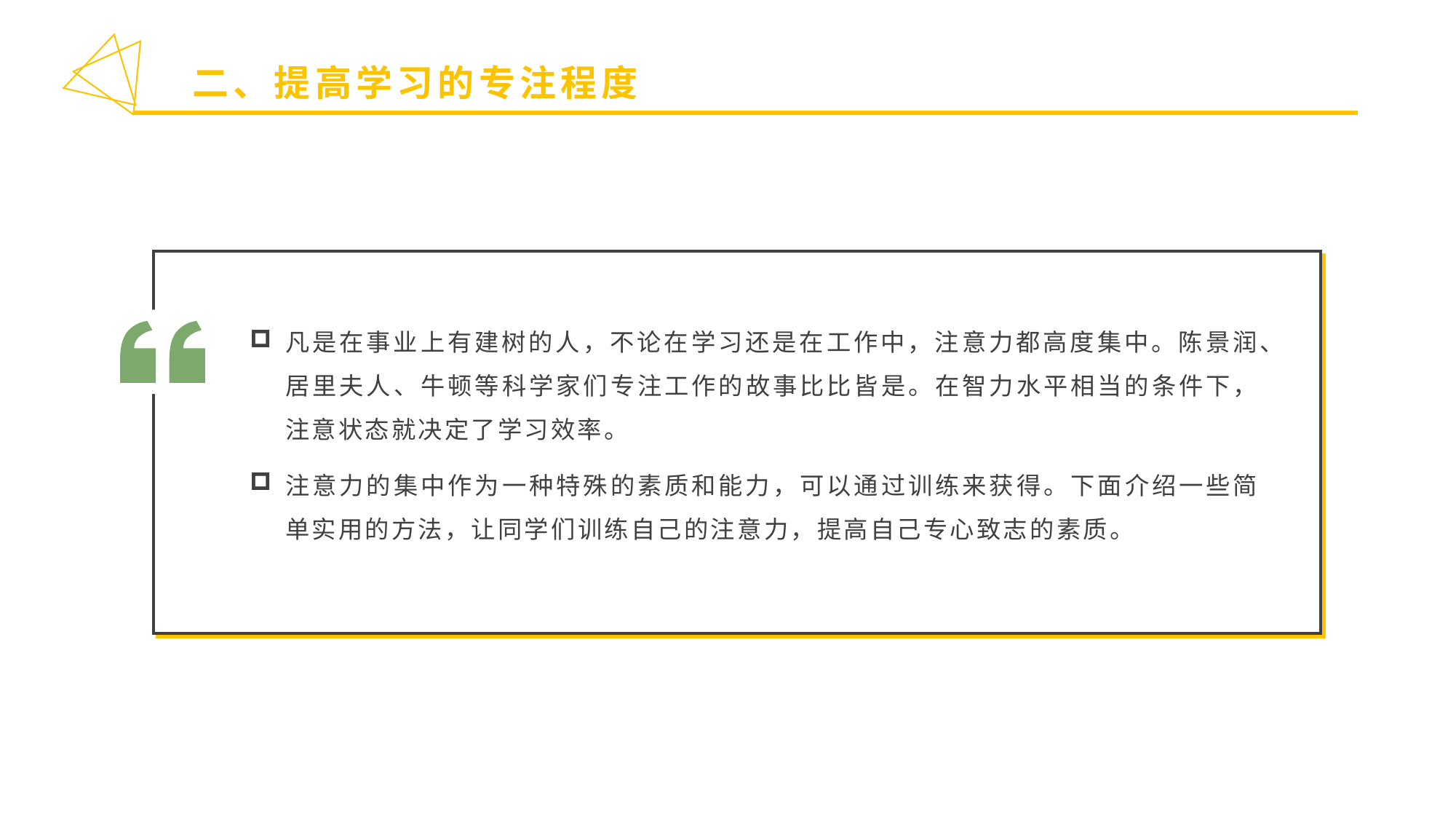

二、提高学习的专注程度

凡是在事业上有建树的人，不论在学习还是在工作中，注意力都高度集中。陈景润、居里夫人、牛顿等科学家们专注工作的故事比比皆是。在智力水平相当的条件下，注意状态就决定了学习效率。
注意力的集中作为一种特殊的素质和能力，可以通过训练来获得。下面介绍一些简单实用的方法，让同学们训练自己的注意力，提高自己专心致志的素质。